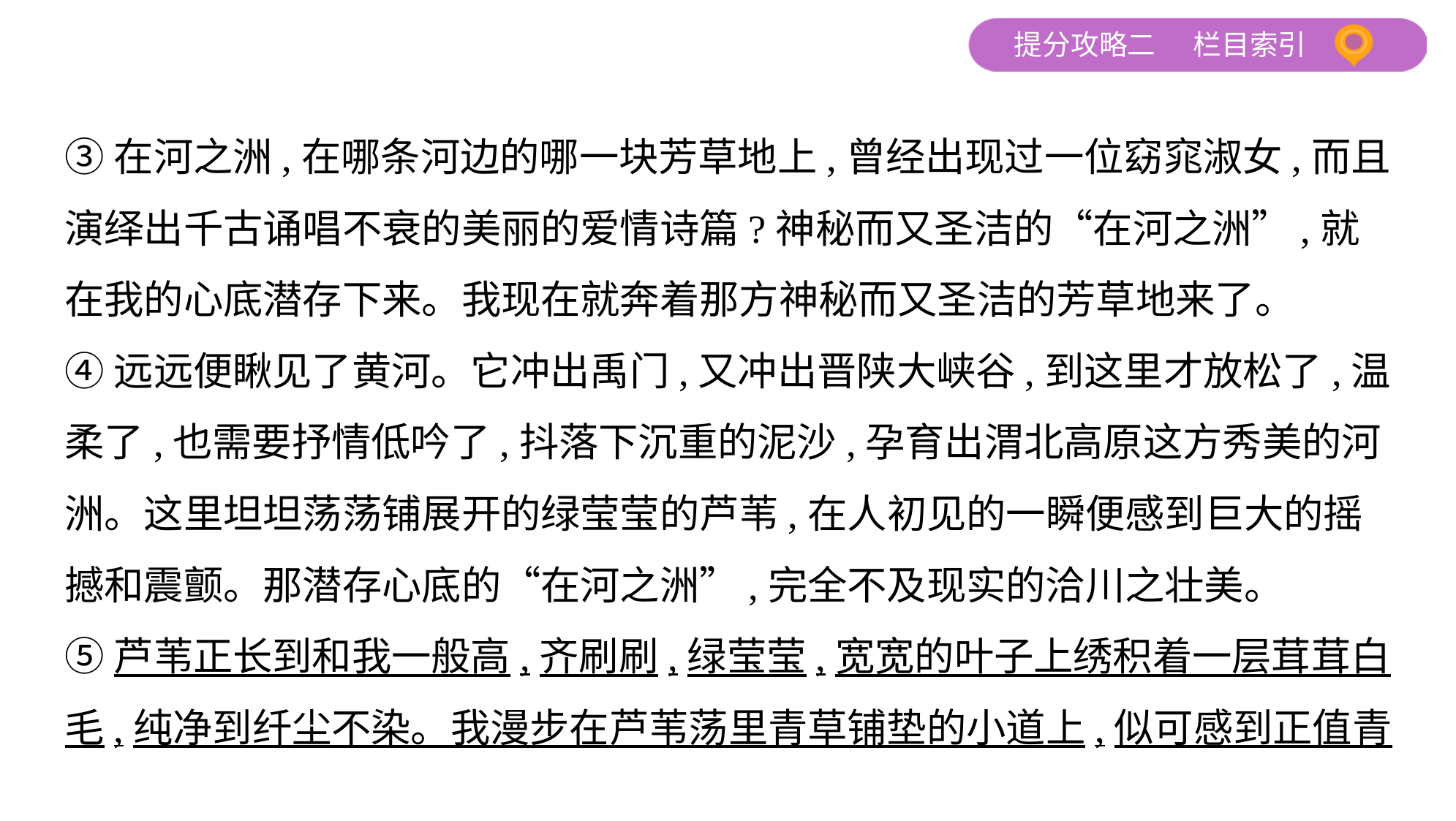

③在河之洲,在哪条河边的哪一块芳草地上,曾经出现过一位窈窕淑女,而且
演绎出千古诵唱不衰的美丽的爱情诗篇?神秘而又圣洁的“在河之洲”,就
在我的心底潜存下来。我现在就奔着那方神秘而又圣洁的芳草地来了。
④远远便瞅见了黄河。它冲出禹门,又冲出晋陕大峡谷,到这里才放松了,温
柔了,也需要抒情低吟了,抖落下沉重的泥沙,孕育出渭北高原这方秀美的河
洲。这里坦坦荡荡铺展开的绿莹莹的芦苇,在人初见的一瞬便感到巨大的摇
撼和震颤。那潜存心底的“在河之洲”,完全不及现实的洽川之壮美。
⑤芦苇正长到和我一般高,齐刷刷,绿莹莹,宽宽的叶子上绣积着一层茸茸白
毛,纯净到纤尘不染。我漫步在芦苇荡里青草铺垫的小道上,似可感到正值青